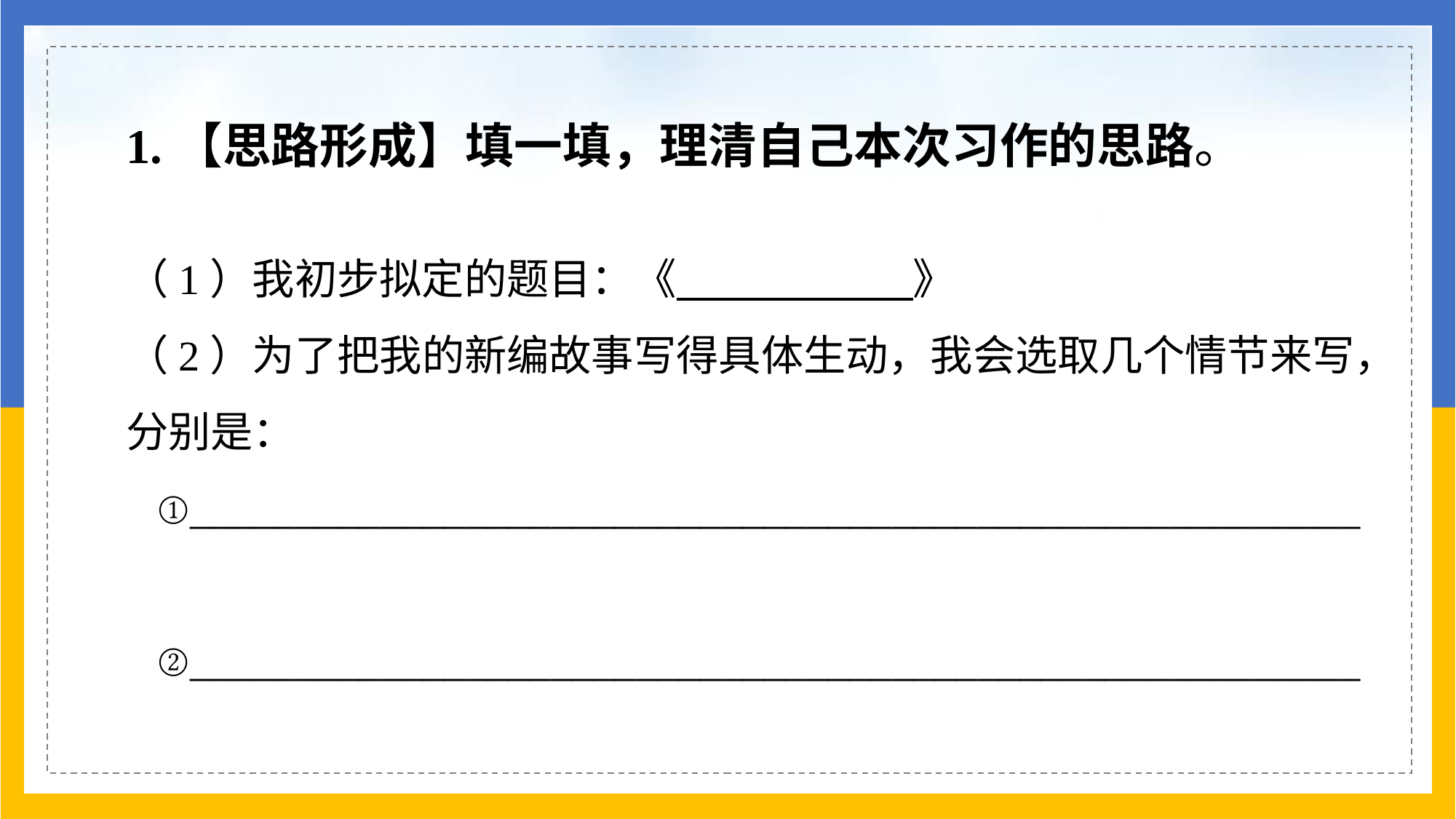

1.【思路形成】填一填，理清自己本次习作的思路。
（1）我初步拟定的题目：《                         》
（2）为了把我的新编故事写得具体生动，我会选取几个情节来写，分别是：
   ①_______________________________________________________
   ②_______________________________________________________
其中重点写的是新添加的故事情节。